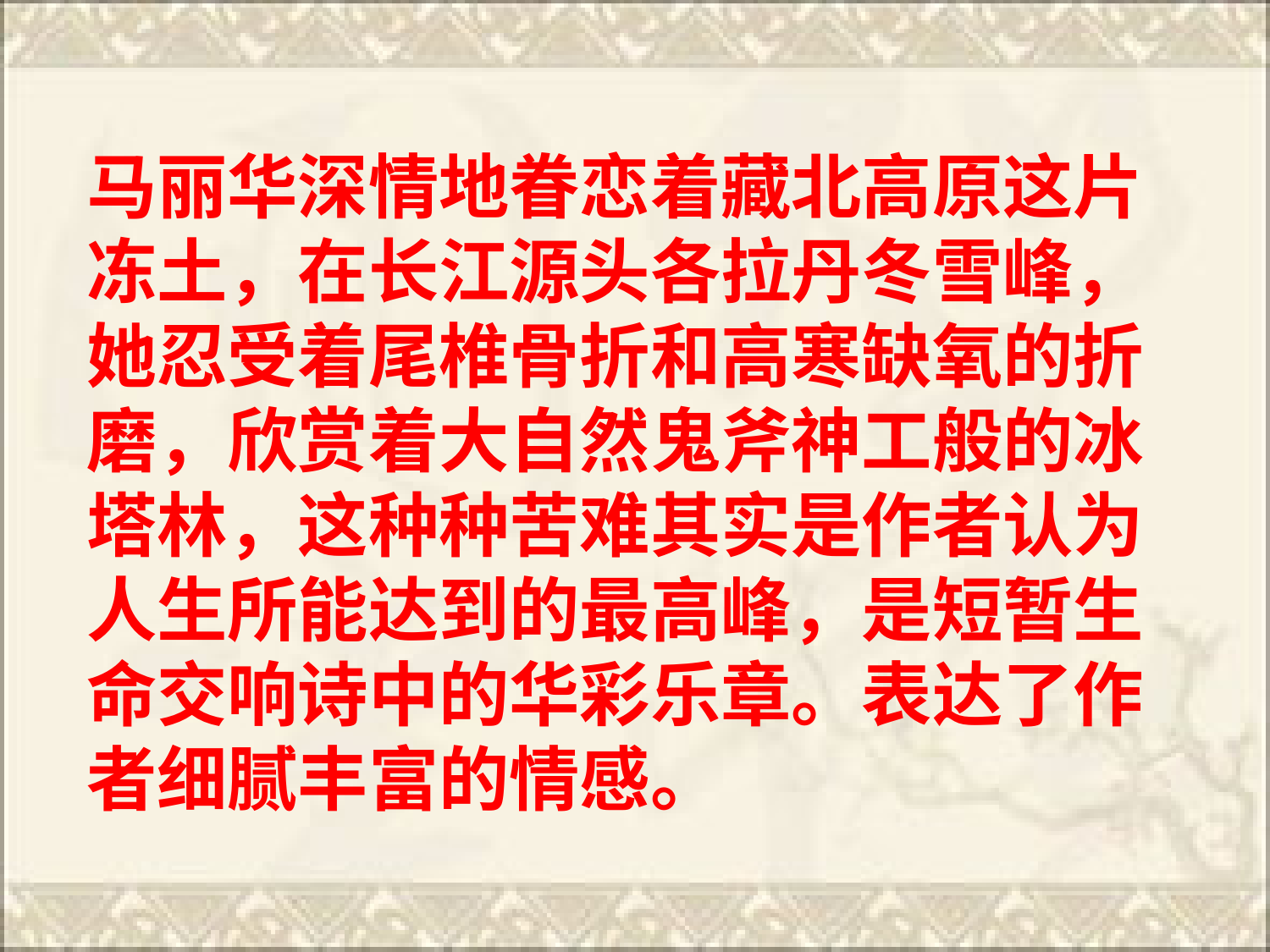

马丽华深情地眷恋着藏北高原这片冻土，在长江源头各拉丹冬雪峰，她忍受着尾椎骨折和高寒缺氧的折磨，欣赏着大自然鬼斧神工般的冰塔林，这种种苦难其实是作者认为人生所能达到的最高峰，是短暂生命交响诗中的华彩乐章。表达了作者细腻丰富的情感。